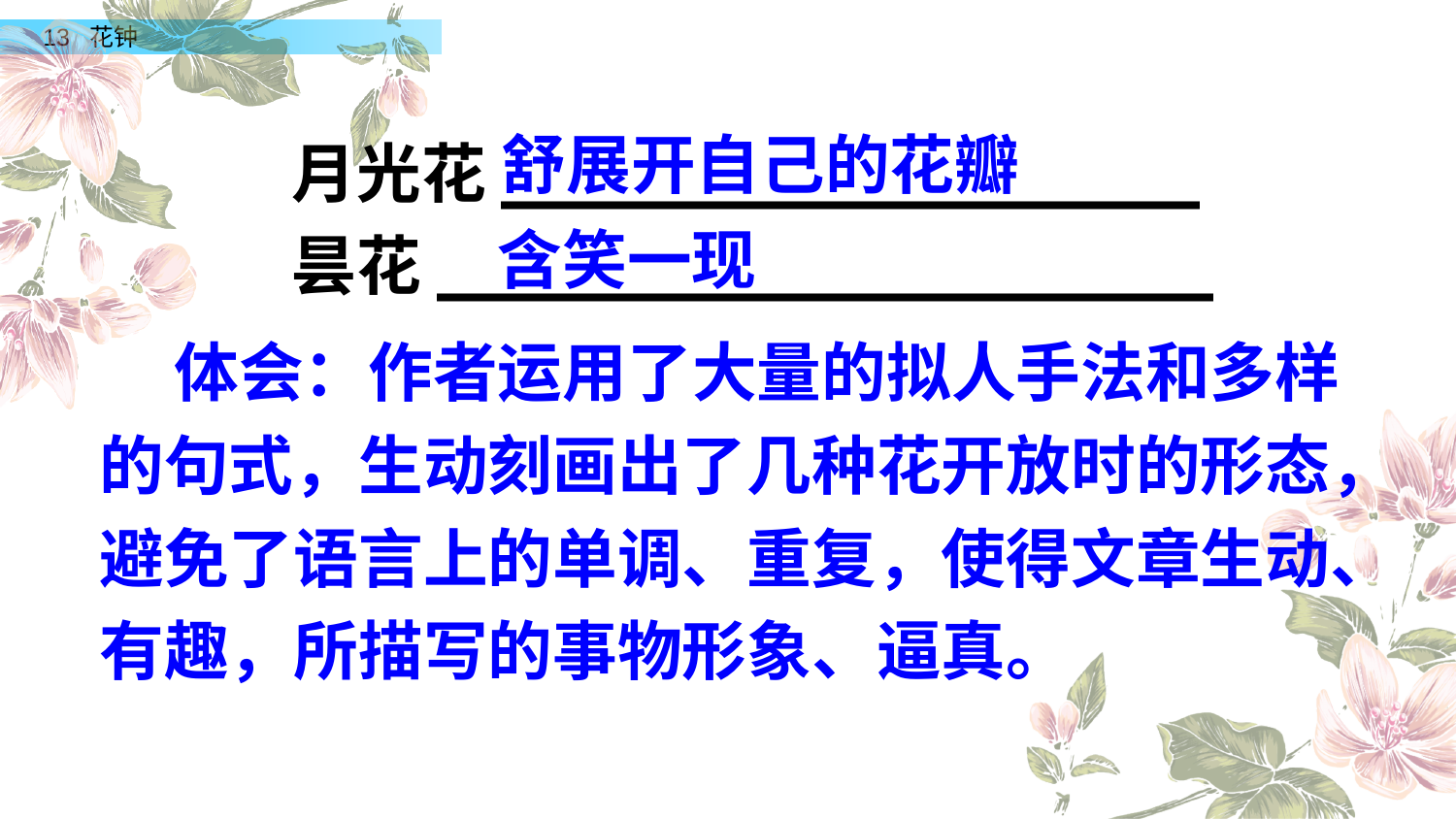

舒展开自己的花瓣
月光花__________________
昙花____________________
含笑一现
    体会：作者运用了大量的拟人手法和多样的句式，生动刻画出了几种花开放时的形态，避免了语言上的单调、重复，使得文章生动、有趣，所描写的事物形象、逼真。